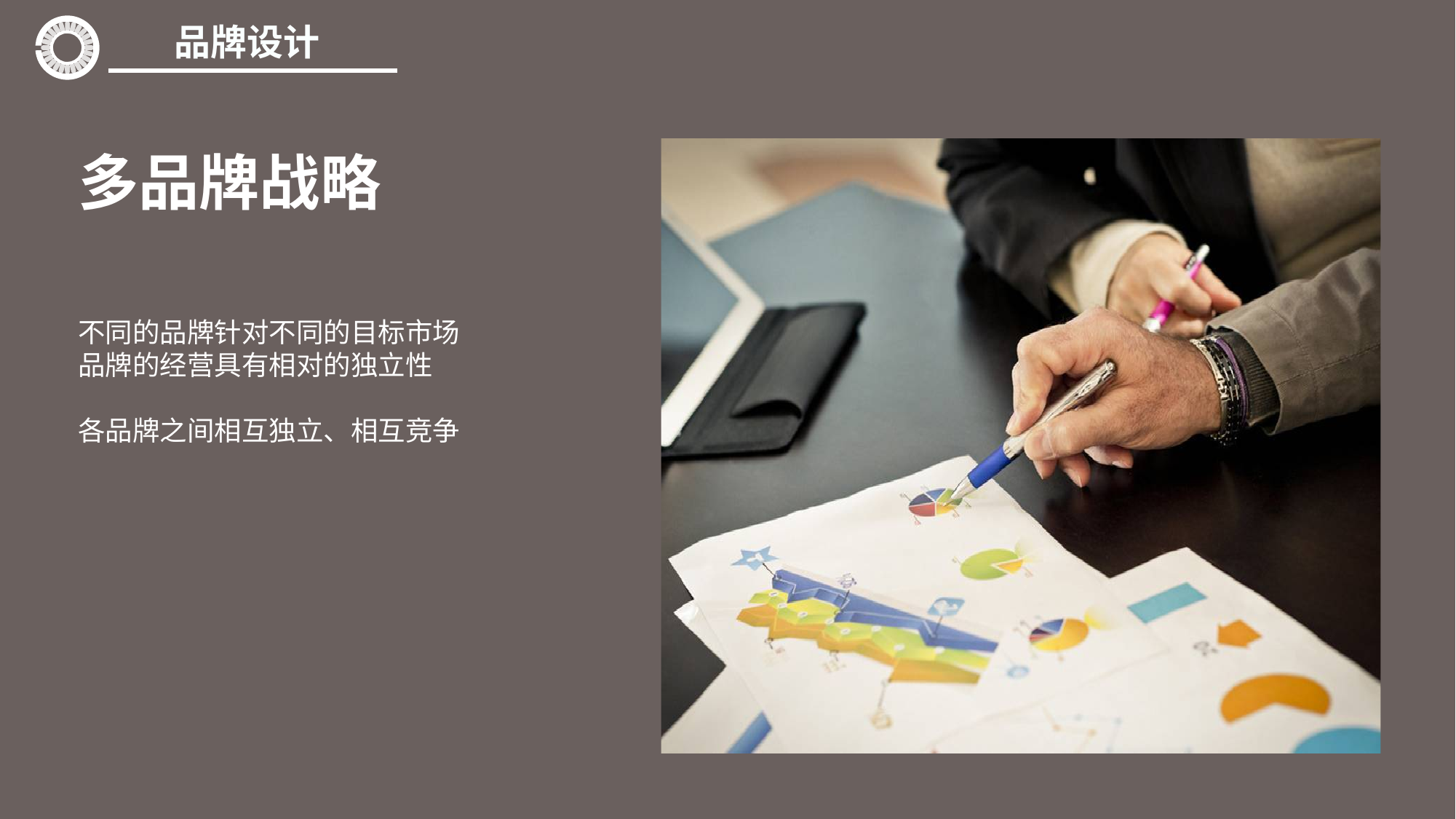

品牌设计
多品牌战略

不同的品牌针对不同的目标市场
品牌的经营具有相对的独立性

各品牌之间相互独立、相互竞争